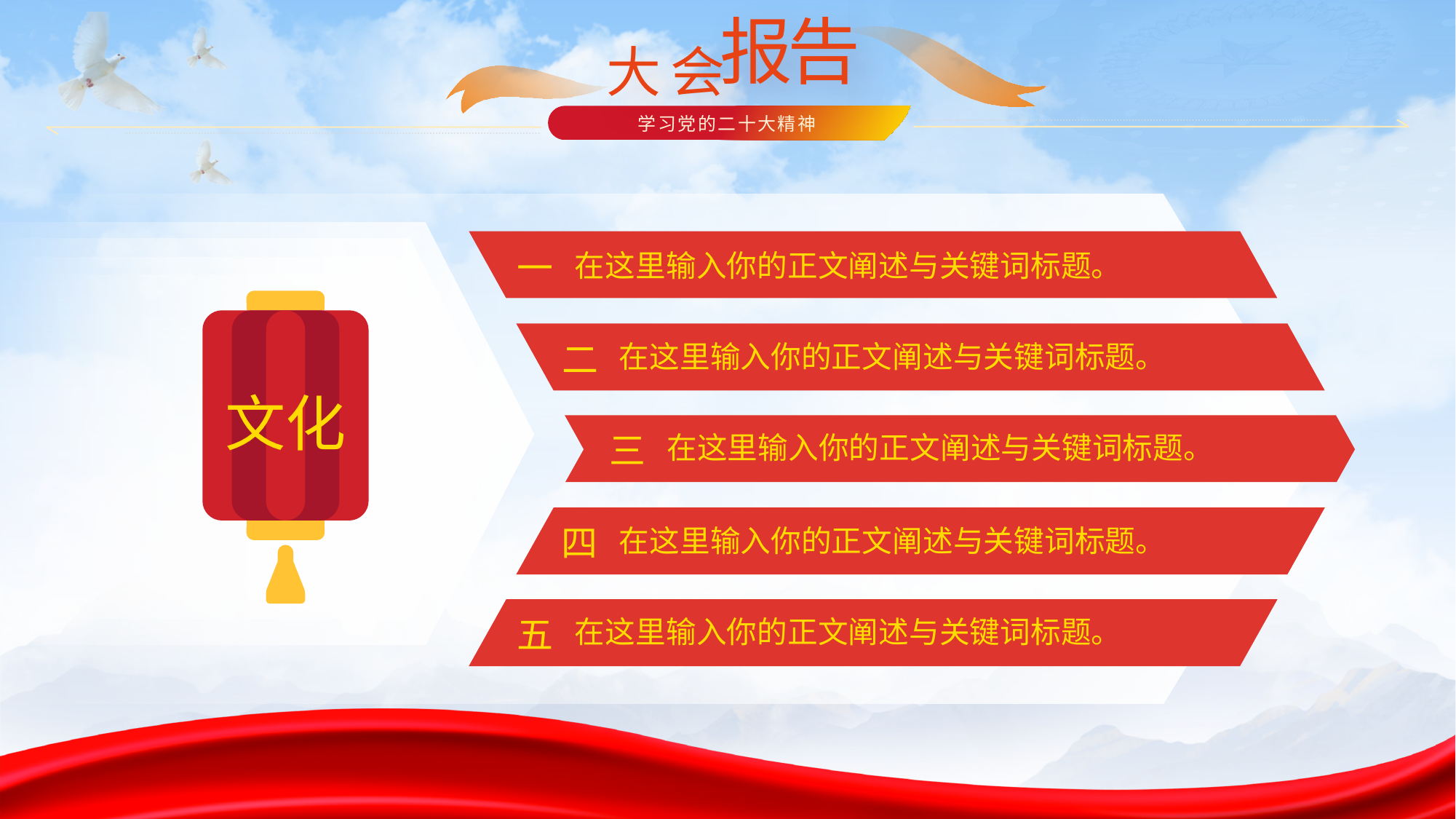

报告

大会

学习党的二十大精神

0

一
在这里输入你的正文阐述与关键词标题。

文化

二
在这里输入你的正文阐述与关键词标题。

三
在这里输入你的正文阐述与关键词标题。

四
在这里输入你的正文阐述与关键词标题。

五
在这里输入你的正文阐述与关键词标题。